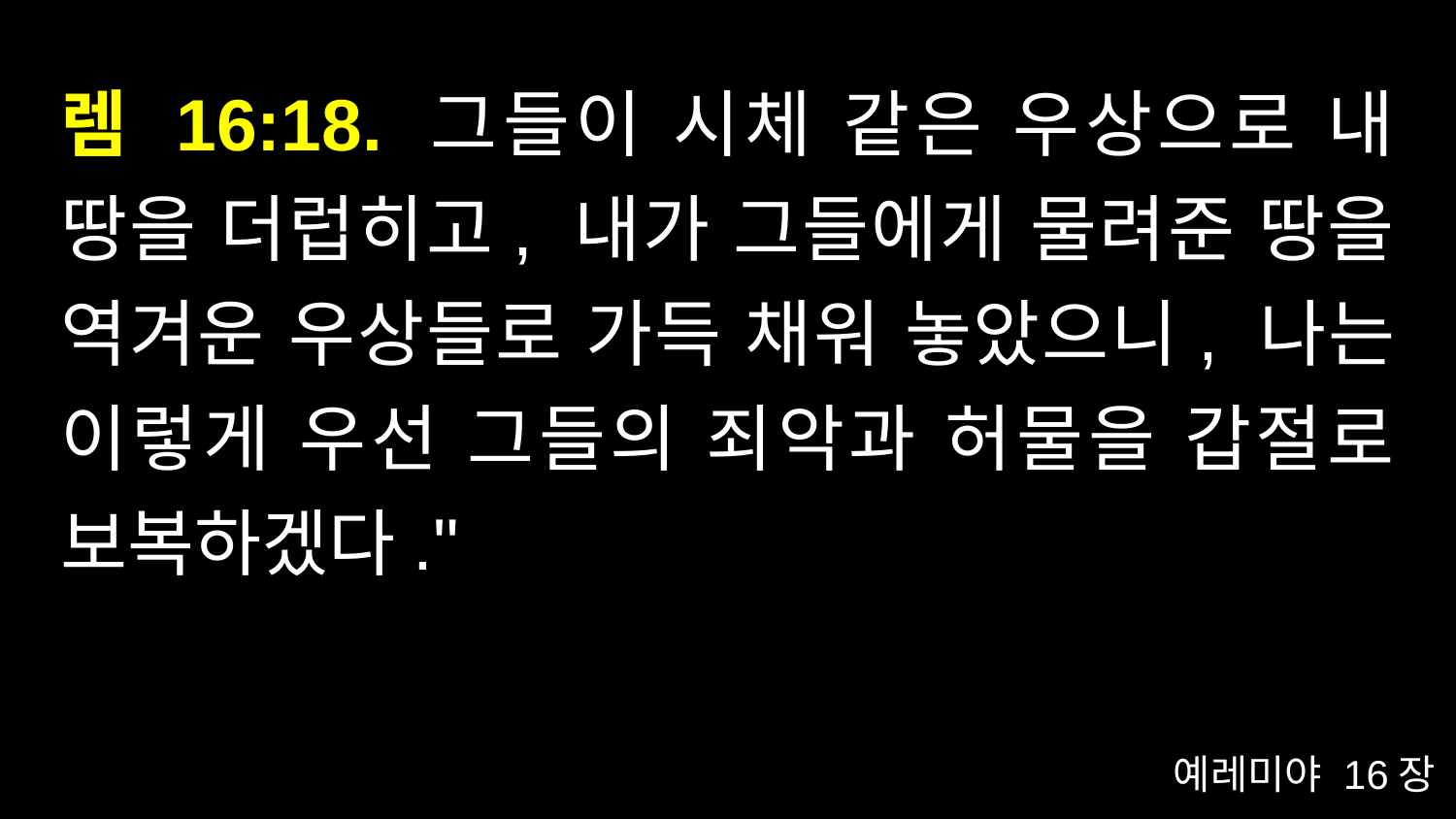

# 렘 16:18. 그들이 시체 같은 우상으로 내 땅을 더럽히고, 내가 그들에게 물려준 땅을 역겨운 우상들로 가득 채워 놓았으니, 나는 이렇게 우선 그들의 죄악과 허물을 갑절로 보복하겠다."
예레미야 16장